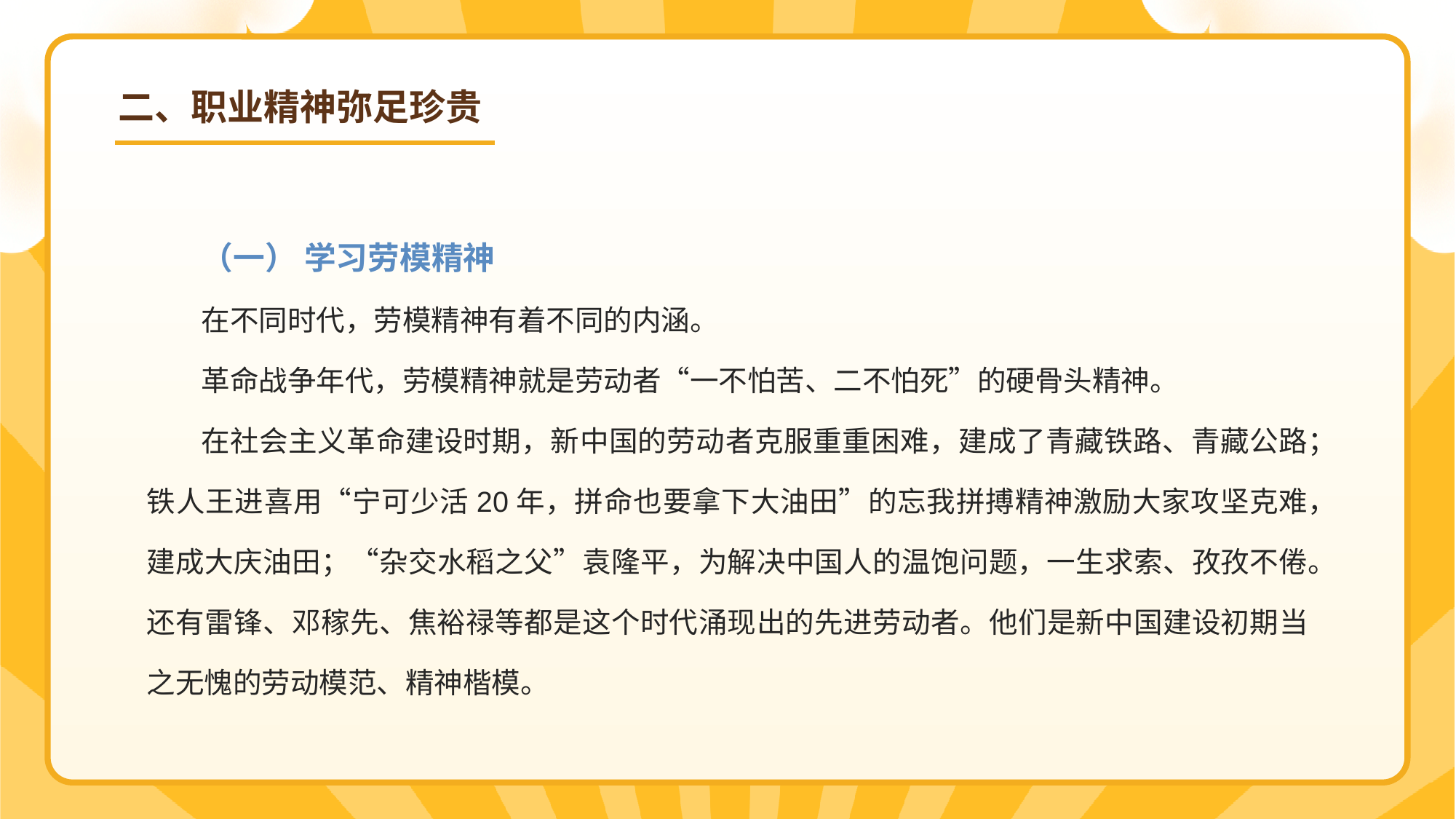

二、职业精神弥足珍贵
（一） 学习劳模精神
在不同时代，劳模精神有着不同的内涵。
革命战争年代，劳模精神就是劳动者“一不怕苦、二不怕死”的硬骨头精神。
在社会主义革命建设时期，新中国的劳动者克服重重困难，建成了青藏铁路、青藏公路；铁人王进喜用“宁可少活20年，拼命也要拿下大油田”的忘我拼搏精神激励大家攻坚克难，建成大庆油田；“杂交水稻之父”袁隆平，为解决中国人的温饱问题，一生求索、孜孜不倦。还有雷锋、邓稼先、焦裕禄等都是这个时代涌现出的先进劳动者。他们是新中国建设初期当之无愧的劳动模范、精神楷模。